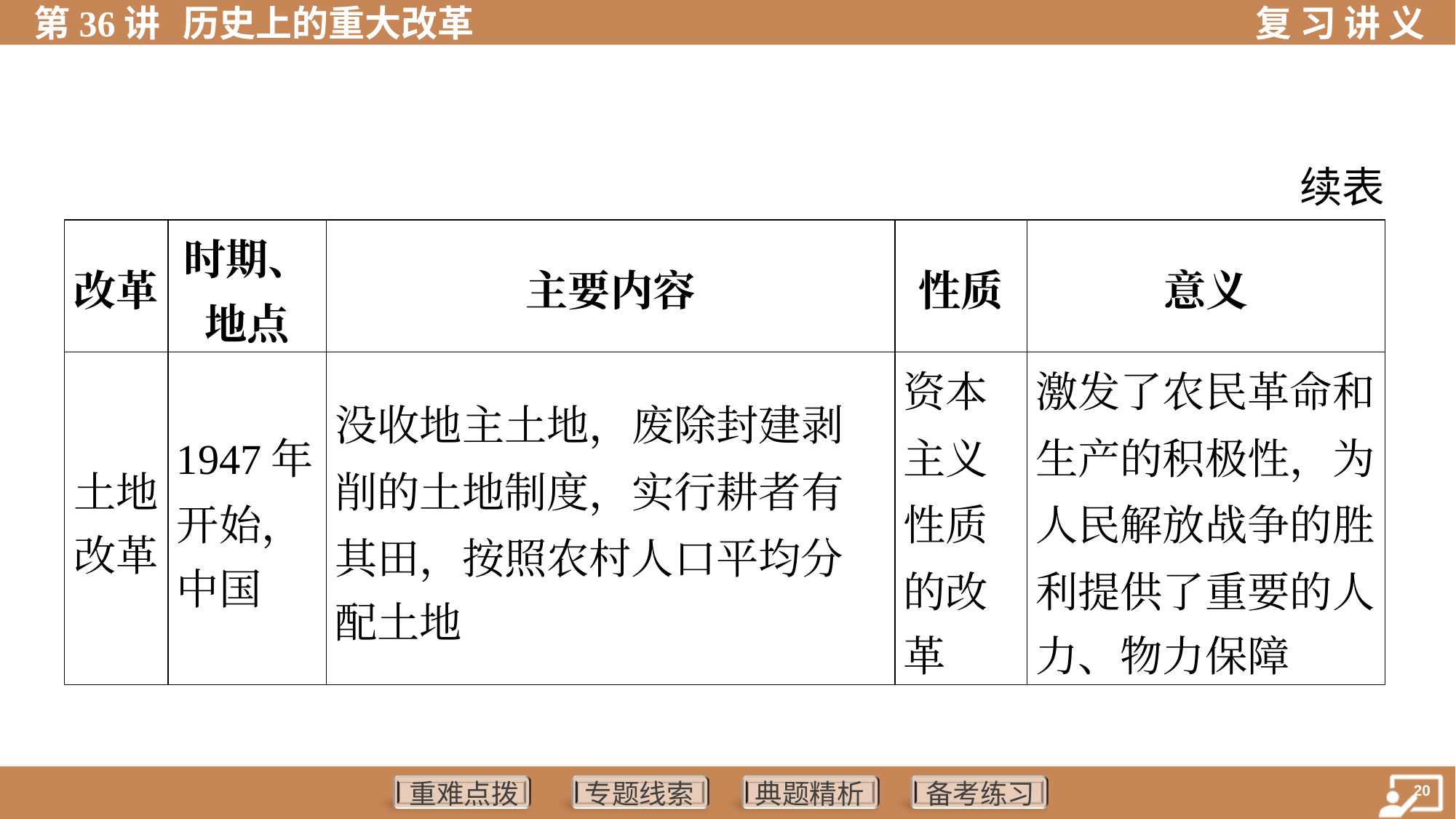

续表
| 改革 | 时期、 地点 | 主要内容 | 性质 | 意义 |
| --- | --- | --- | --- | --- |
| 土地 改革 | 1947年 开始， 中国 | 没收地主土地，废除封建剥 削的土地制度，实行耕者有 其田，按照农村人口平均分 配土地 | 资本 主义 性质 的改 革 | 激发了农民革命和 生产的积极性，为 人民解放战争的胜 利提供了重要的人 力、物力保障 |